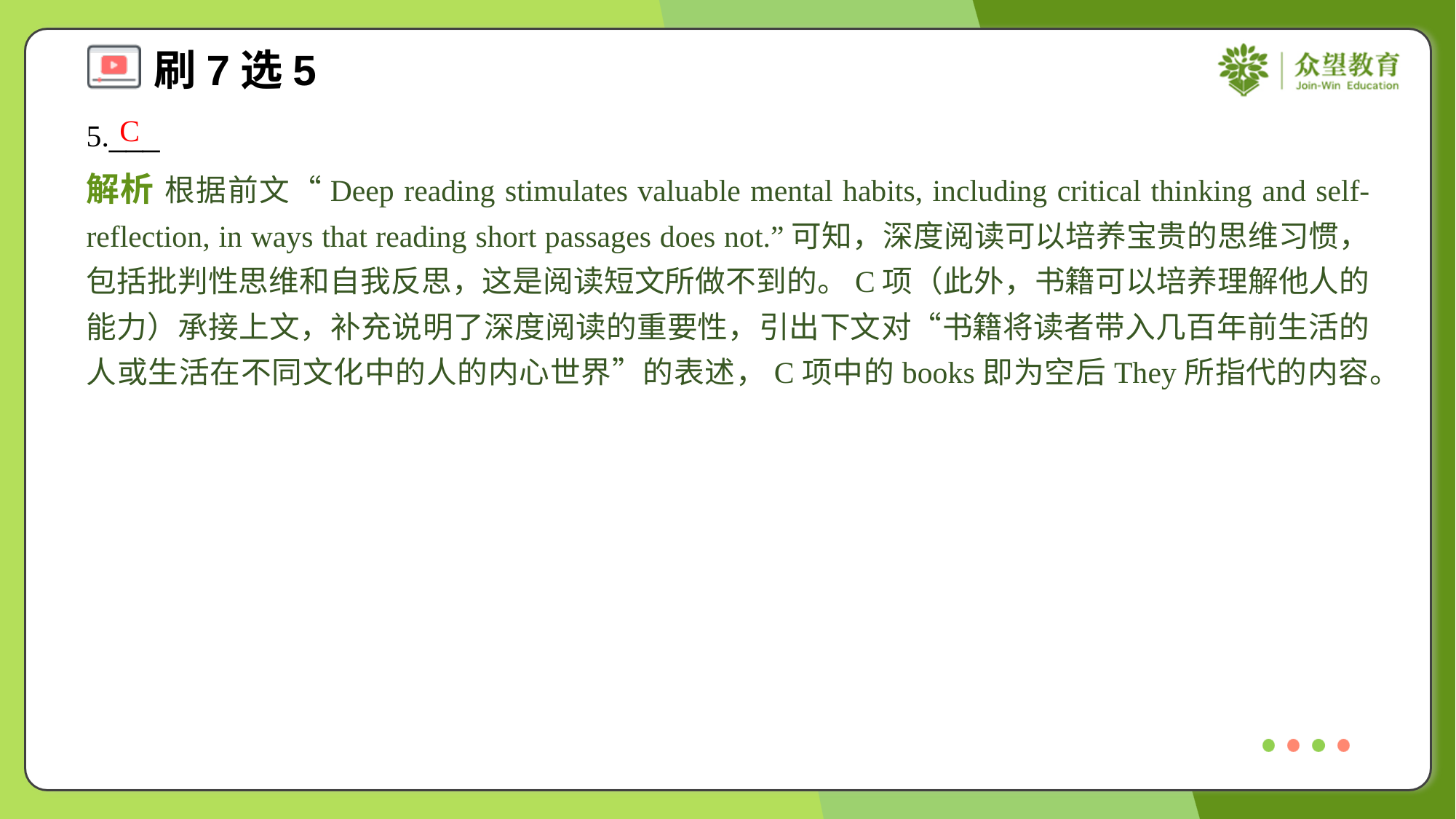

C
5.___
解析 根据前文“Deep reading stimulates valuable mental habits, including critical thinking and self-reflection, in ways that reading short passages does not.”可知，深度阅读可以培养宝贵的思维习惯，包括批判性思维和自我反思，这是阅读短文所做不到的。C项（此外，书籍可以培养理解他人的能力）承接上文，补充说明了深度阅读的重要性，引出下文对“书籍将读者带入几百年前生活的人或生活在不同文化中的人的内心世界”的表述，C项中的books即为空后They所指代的内容。